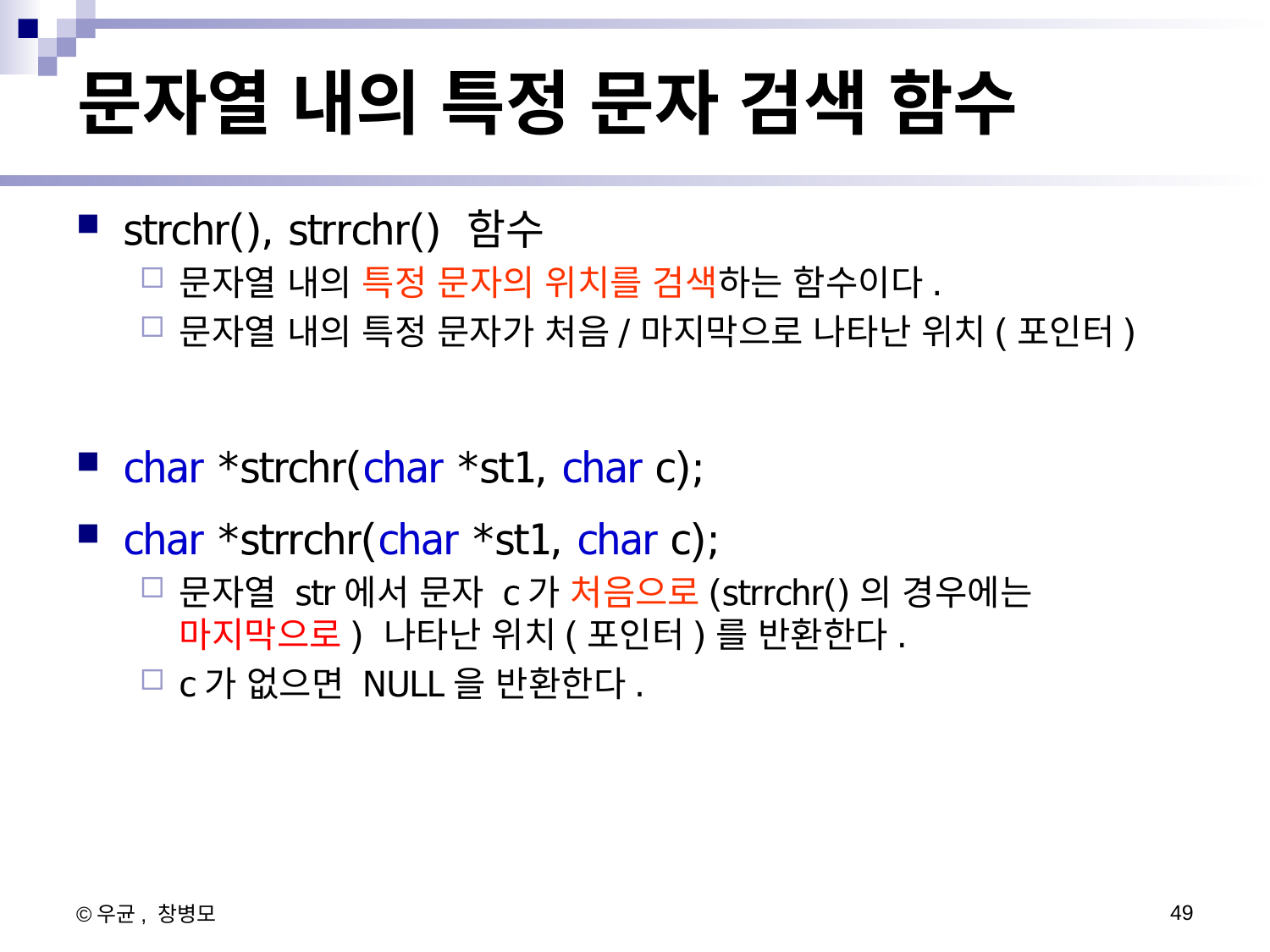

# 문자열 내의 특정 문자 검색 함수
strchr(), strrchr() 함수
문자열 내의 특정 문자의 위치를 검색하는 함수이다.
문자열 내의 특정 문자가 처음/마지막으로 나타난 위치(포인터)

char *strchr(char *st1, char c);
char *strrchr(char *st1, char c);
문자열 str에서 문자 c가 처음으로(strrchr()의 경우에는 마지막으로) 나타난 위치(포인터)를 반환한다.
c가 없으면 NULL을 반환한다.
©우균, 창병모
49